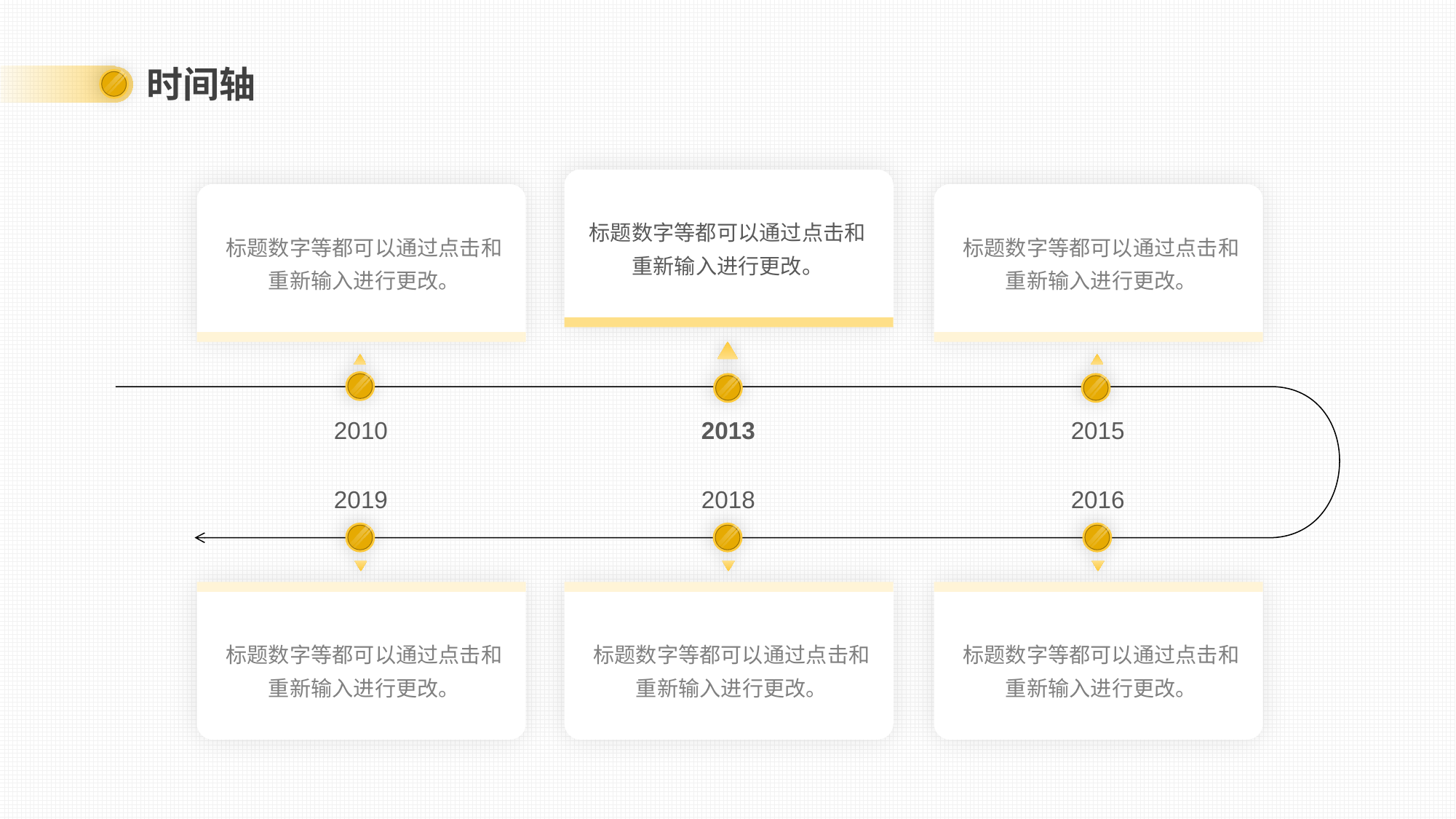

时间轴

标题数字等都可以通过点击和重新输入进行更改。
标题数字等都可以通过点击和重新输入进行更改。
标题数字等都可以通过点击和重新输入进行更改。

2010
2013
2015
2019
2018
2016

标题数字等都可以通过点击和重新输入进行更改。
标题数字等都可以通过点击和重新输入进行更改。
标题数字等都可以通过点击和重新输入进行更改。